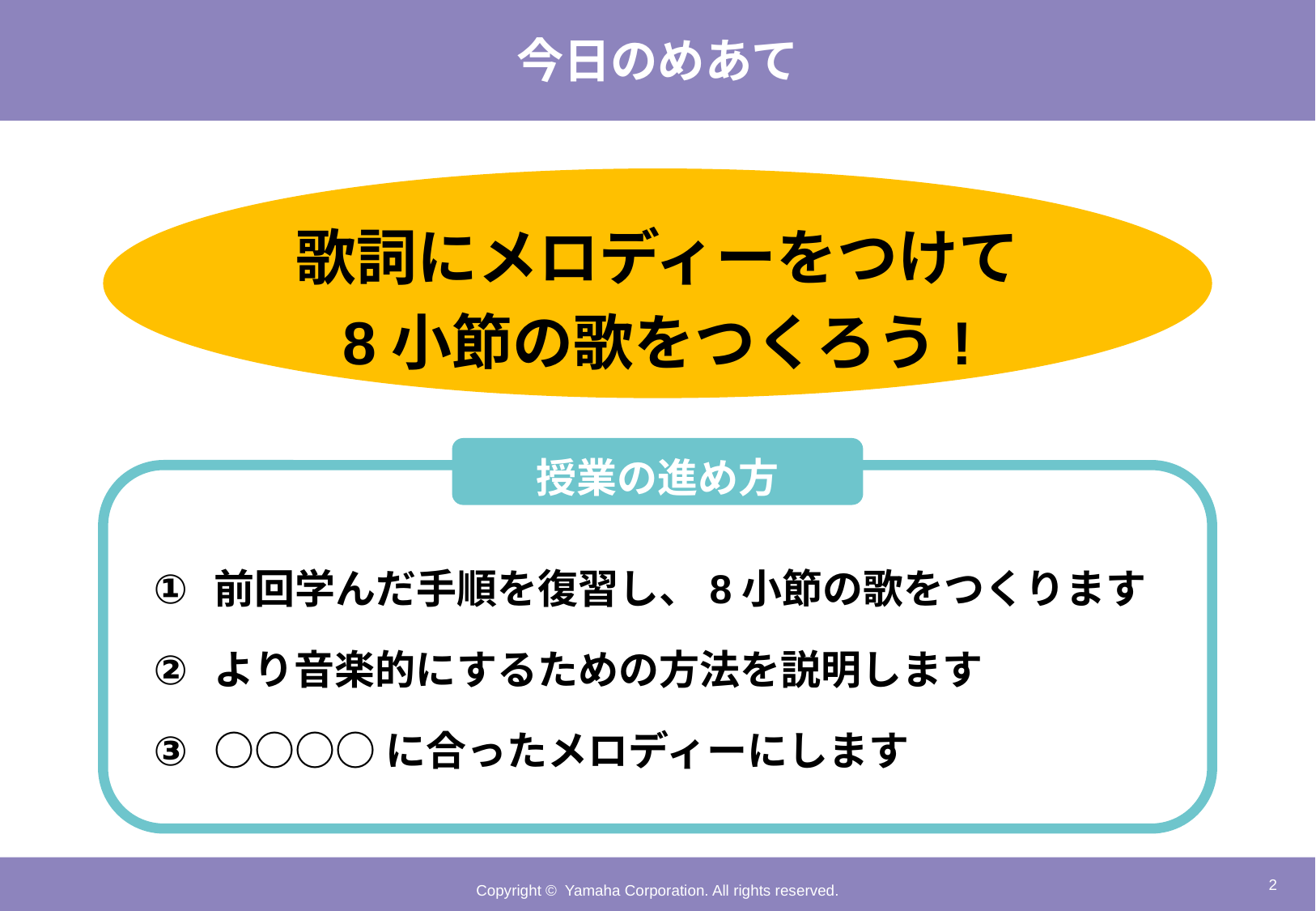

# 今日のめあて
歌詞にメロディーをつけて
8小節の歌をつくろう!
授業の進め方
前回学んだ手順を復習し、8小節の歌をつくります
より音楽的にするための方法を説明します
○○○○に合ったメロディーにします
2